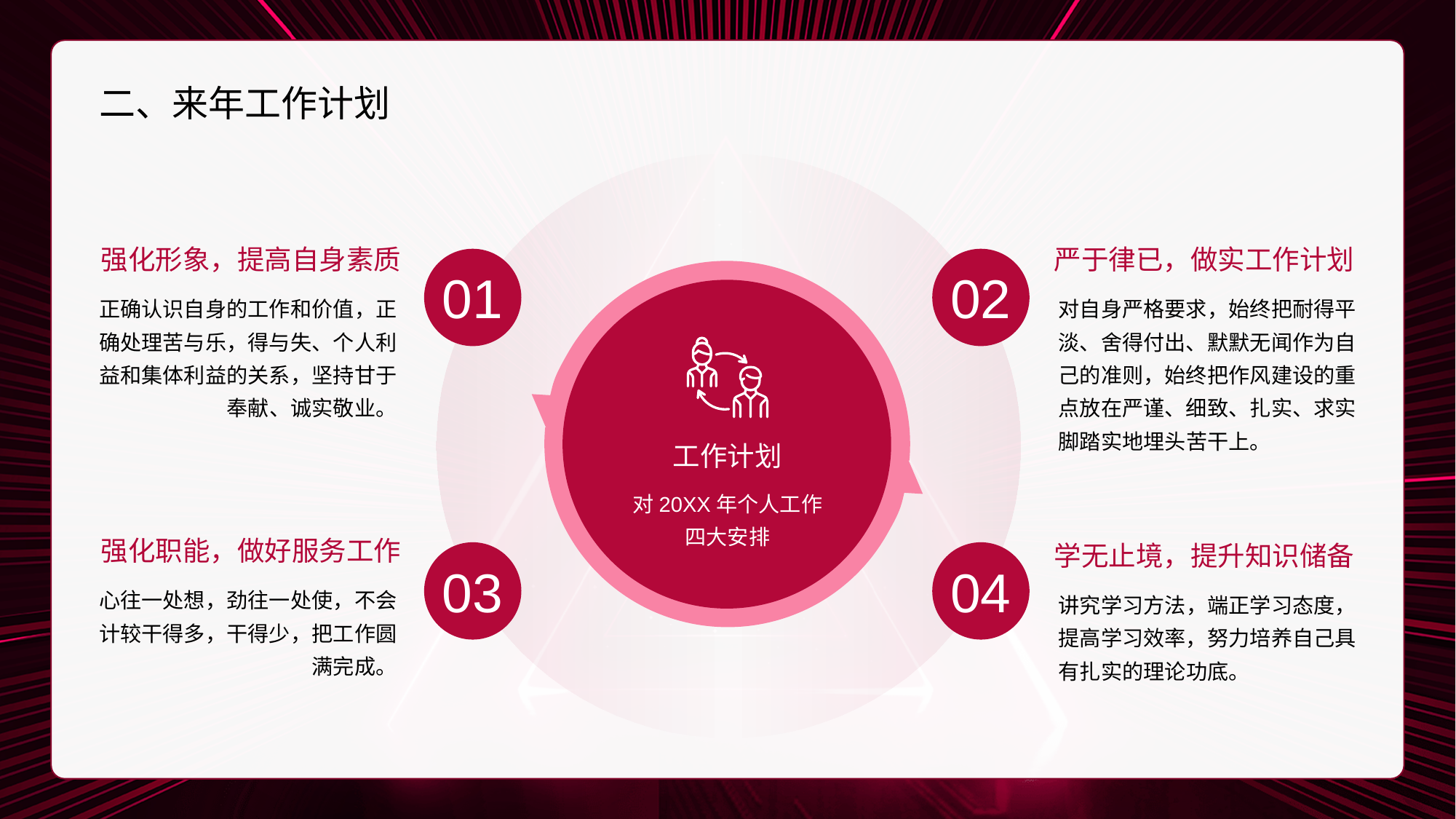

二、来年工作计划

强化形象，提高自身素质
严于律已，做实工作计划

01
02

正确认识自身的工作和价值，正确处理苦与乐，得与失、个人利益和集体利益的关系，坚持甘于奉献、诚实敬业。
对自身严格要求，始终把耐得平淡、舍得付出、默默无闻作为自己的准则，始终把作风建设的重点放在严谨、细致、扎实、求实脚踏实地埋头苦干上。

工作计划
对20XX年个人工作
四大安排
强化职能，做好服务工作
学无止境，提升知识储备

03
04
心往一处想，劲往一处使，不会计较干得多，干得少，把工作圆满完成。
讲究学习方法，端正学习态度，提高学习效率，努力培养自己具有扎实的理论功底。